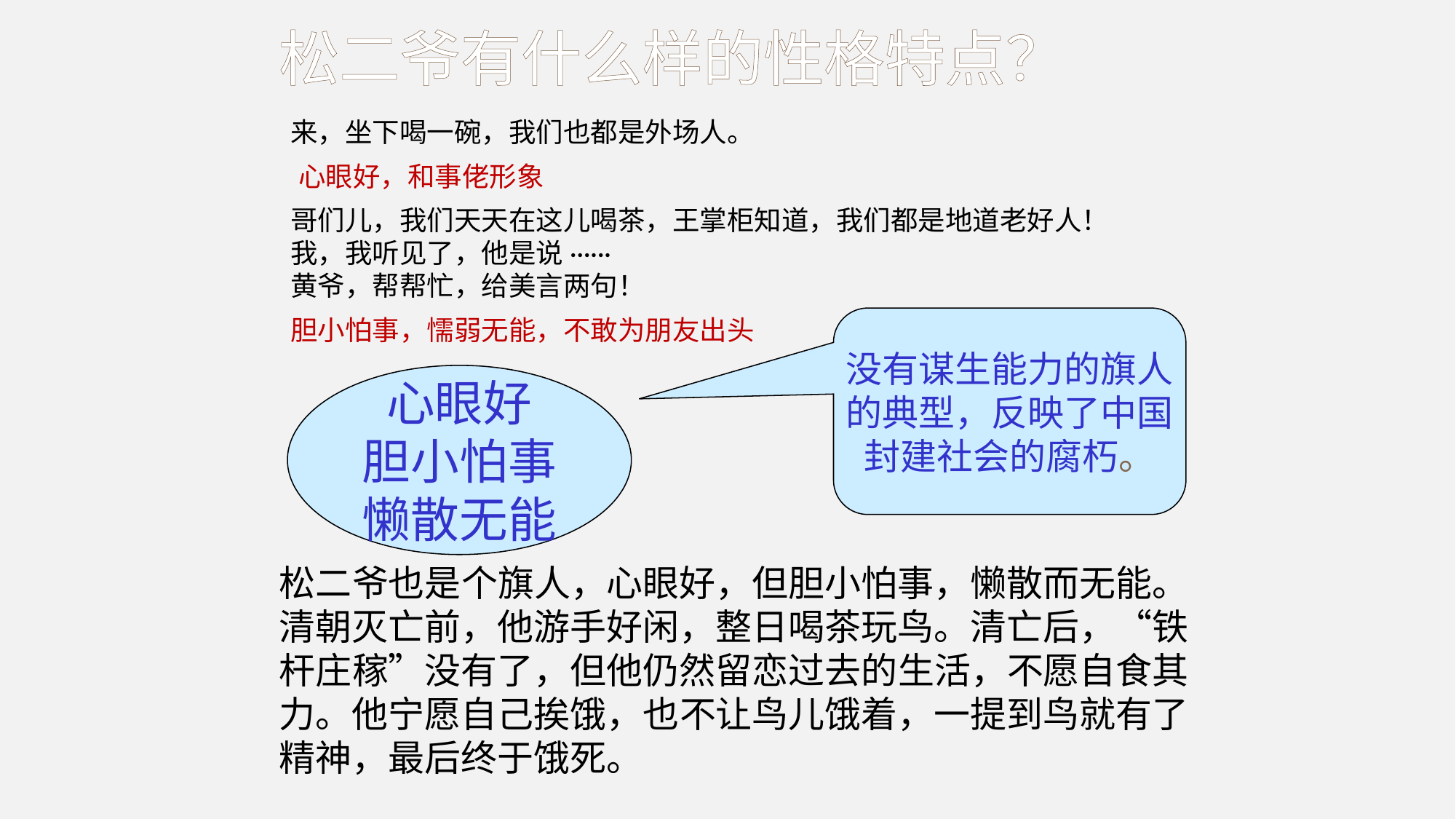

松二爷有什么样的性格特点？
来，坐下喝一碗，我们也都是外场人。
心眼好，和事佬形象
哥们儿，我们天天在这儿喝茶，王掌柜知道，我们都是地道老好人！
我，我听见了，他是说······
黄爷，帮帮忙，给美言两句！
胆小怕事，懦弱无能，不敢为朋友出头
没有谋生能力的旗人
的典型，反映了中国
封建社会的腐朽。
心眼好
胆小怕事
懒散无能
松二爷也是个旗人，心眼好，但胆小怕事，懒散而无能。清朝灭亡前，他游手好闲，整日喝茶玩鸟。清亡后，“铁杆庄稼”没有了，但他仍然留恋过去的生活，不愿自食其力。他宁愿自己挨饿，也不让鸟儿饿着，一提到鸟就有了精神，最后终于饿死。